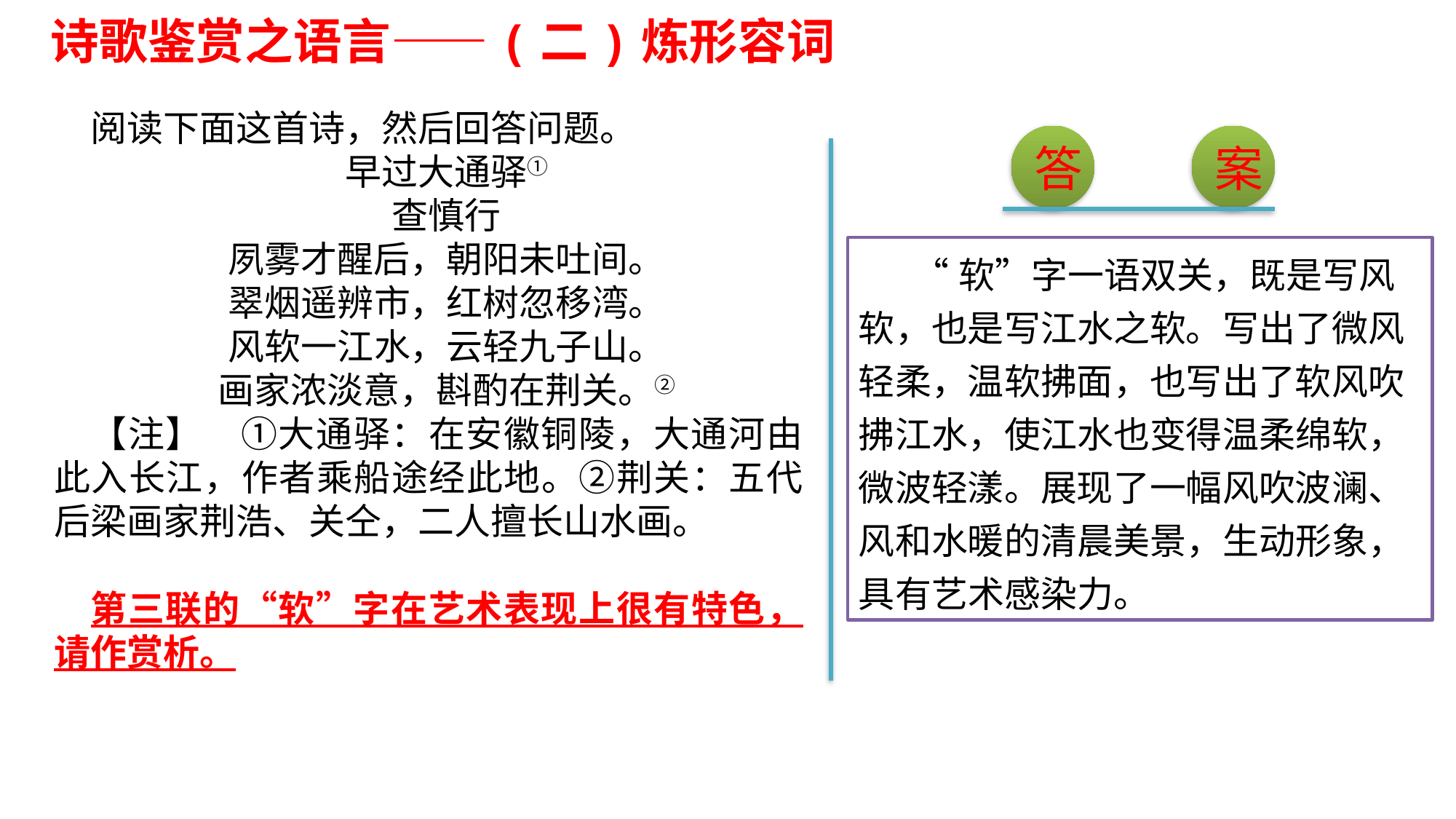

诗歌鉴赏之语言——(二)炼形容词
阅读下面这首诗，然后回答问题。
早过大通驿①
查慎行
夙雾才醒后，朝阳未吐间。
翠烟遥辨市，红树忽移湾。
风软一江水，云轻九子山。
画家浓淡意，斟酌在荆关。②
【注】　①大通驿：在安徽铜陵，大通河由此入长江，作者乘船途经此地。②荆关：五代后梁画家荆浩、关仝，二人擅长山水画。

第三联的“软”字在艺术表现上很有特色，请作赏析。
答
案
“软”字一语双关，既是写风软，也是写江水之软。写出了微风轻柔，温软拂面，也写出了软风吹拂江水，使江水也变得温柔绵软，微波轻漾。展现了一幅风吹波澜、风和水暖的清晨美景，生动形象，具有艺术感染力。